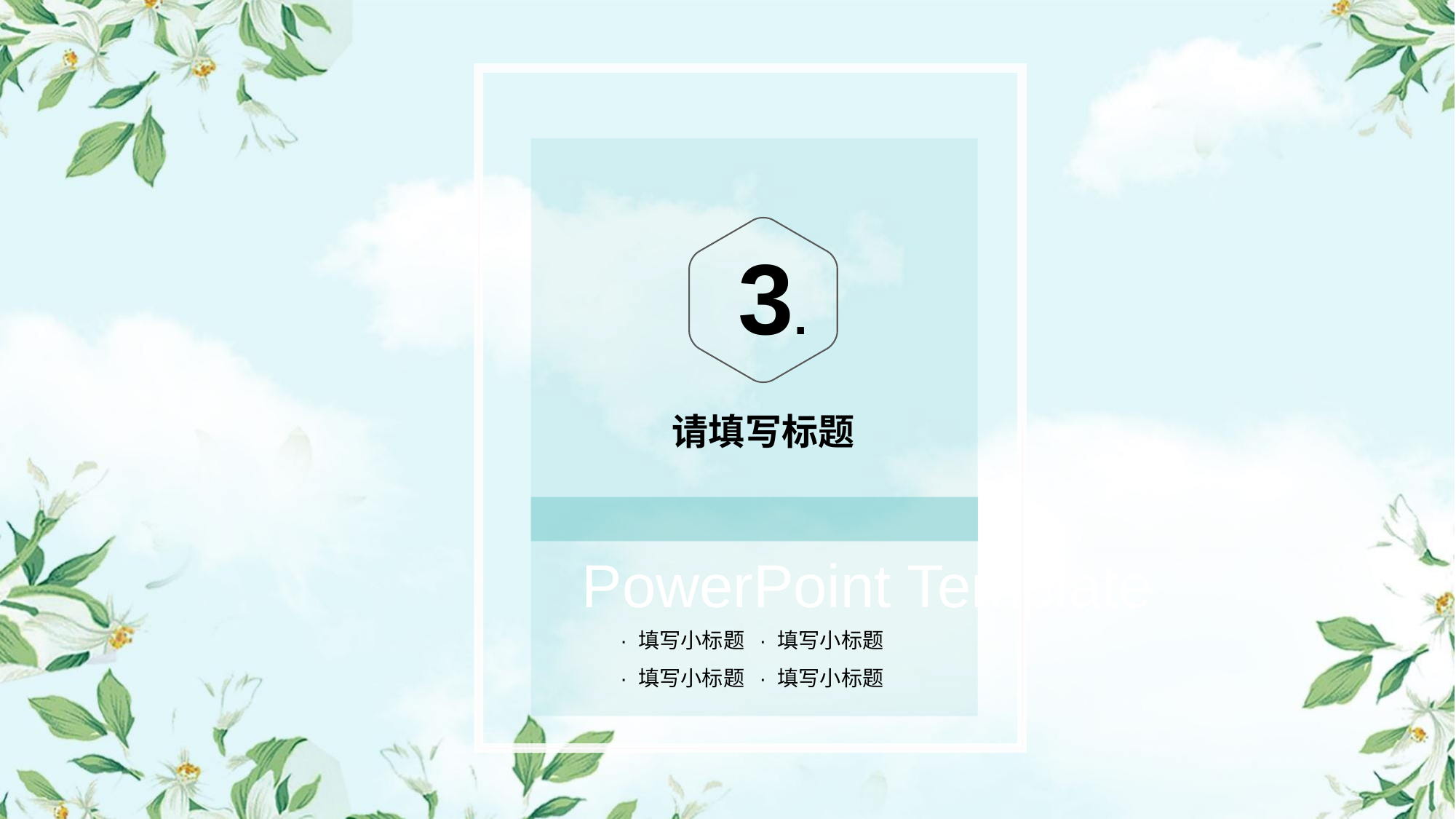

PowerPoint Template

  3.
请填写标题
· 填写小标题  · 填写小标题
· 填写小标题  · 填写小标题
节日PPT模板 http://www.1ppt.com/jieri/